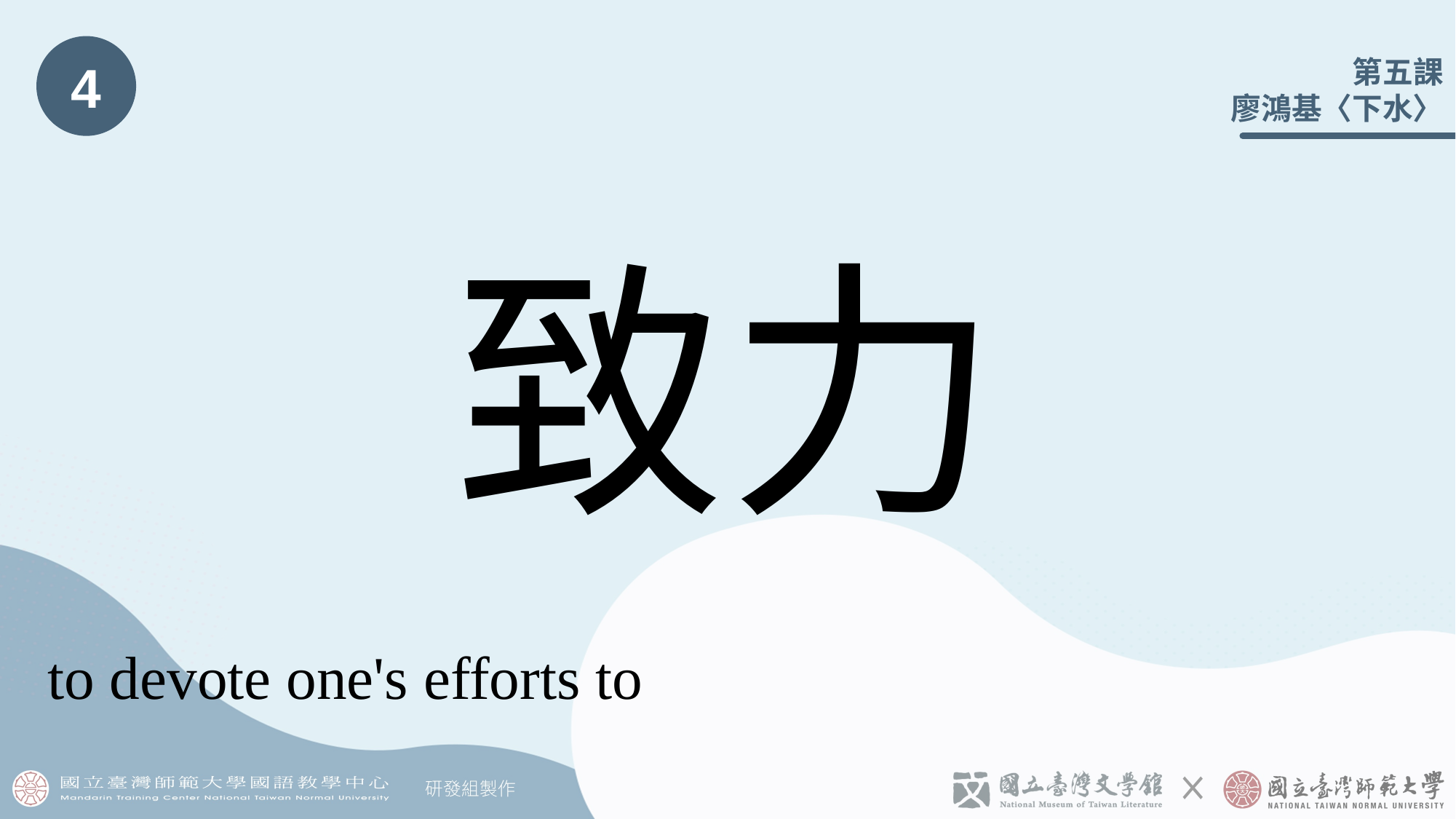

4
# 致力
to devote one's efforts to